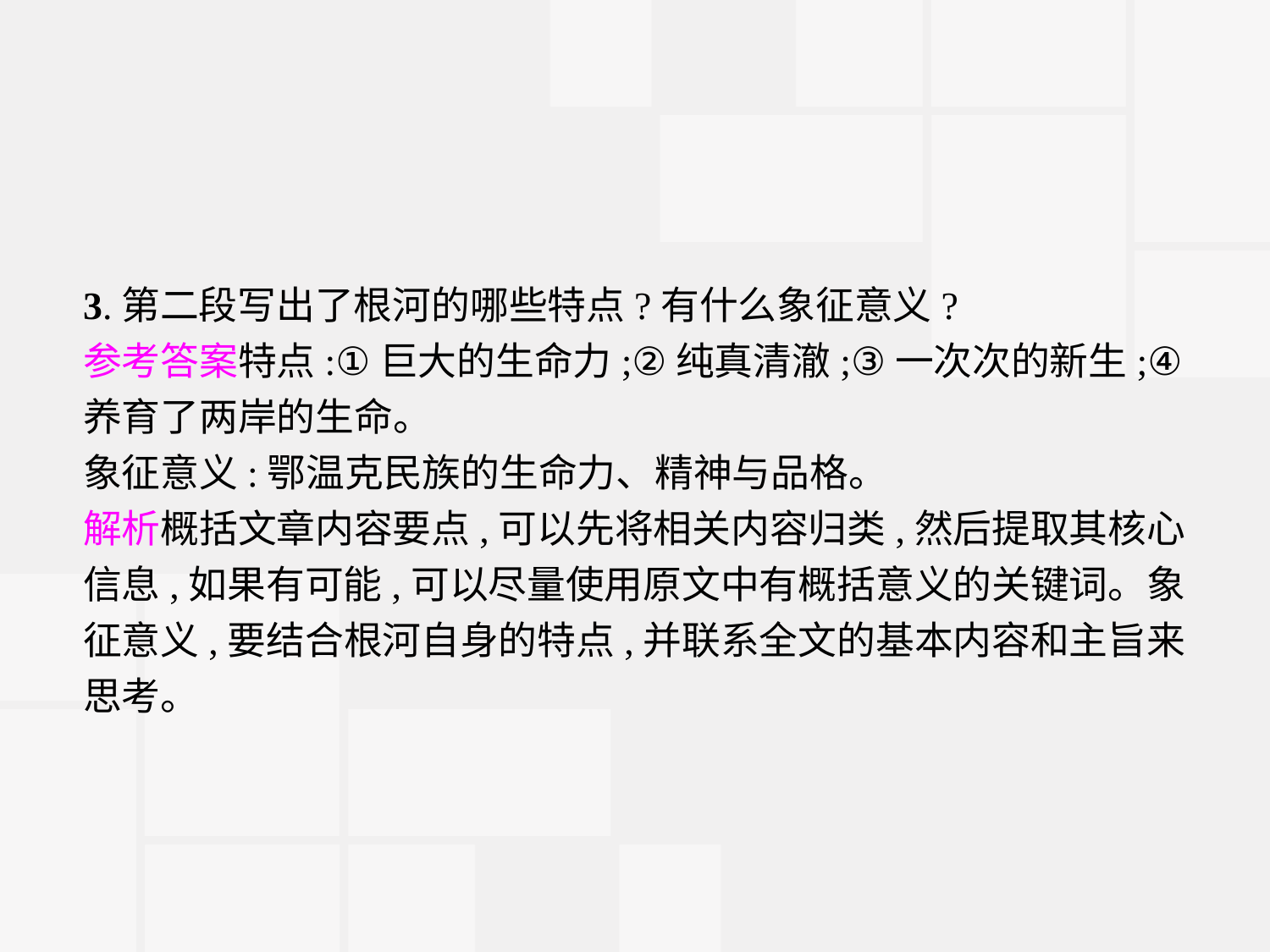

3.第二段写出了根河的哪些特点?有什么象征意义?
参考答案特点:①巨大的生命力;②纯真清澈;③一次次的新生;④养育了两岸的生命。
象征意义:鄂温克民族的生命力、精神与品格。
解析概括文章内容要点,可以先将相关内容归类,然后提取其核心信息,如果有可能,可以尽量使用原文中有概括意义的关键词。象征意义,要结合根河自身的特点,并联系全文的基本内容和主旨来思考。